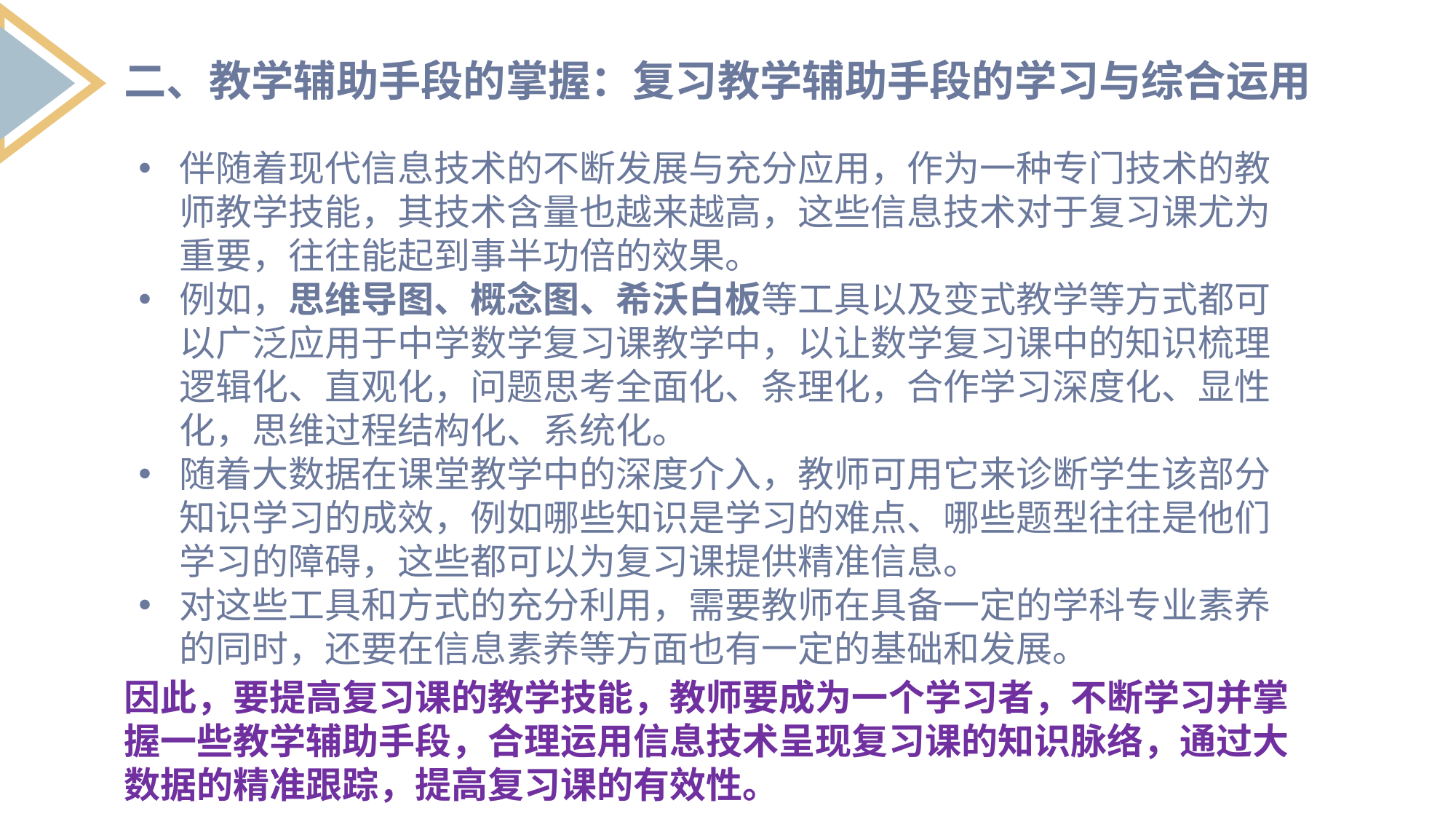

二、教学辅助手段的掌握：复习教学辅助手段的学习与综合运用
伴随着现代信息技术的不断发展与充分应用，作为一种专门技术的教师教学技能，其技术含量也越来越高，这些信息技术对于复习课尤为重要，往往能起到事半功倍的效果。
例如，思维导图、概念图、希沃白板等工具以及变式教学等方式都可以广泛应用于中学数学复习课教学中，以让数学复习课中的知识梳理逻辑化、直观化，问题思考全面化、条理化，合作学习深度化、显性化，思维过程结构化、系统化。
随着大数据在课堂教学中的深度介入，教师可用它来诊断学生该部分知识学习的成效，例如哪些知识是学习的难点、哪些题型往往是他们学习的障碍，这些都可以为复习课提供精准信息。
对这些工具和方式的充分利用，需要教师在具备一定的学科专业素养的同时，还要在信息素养等方面也有一定的基础和发展。

因此，要提高复习课的教学技能，教师要成为一个学习者，不断学习并掌握一些教学辅助手段，合理运用信息技术呈现复习课的知识脉络，通过大数据的精准跟踪，提高复习课的有效性。